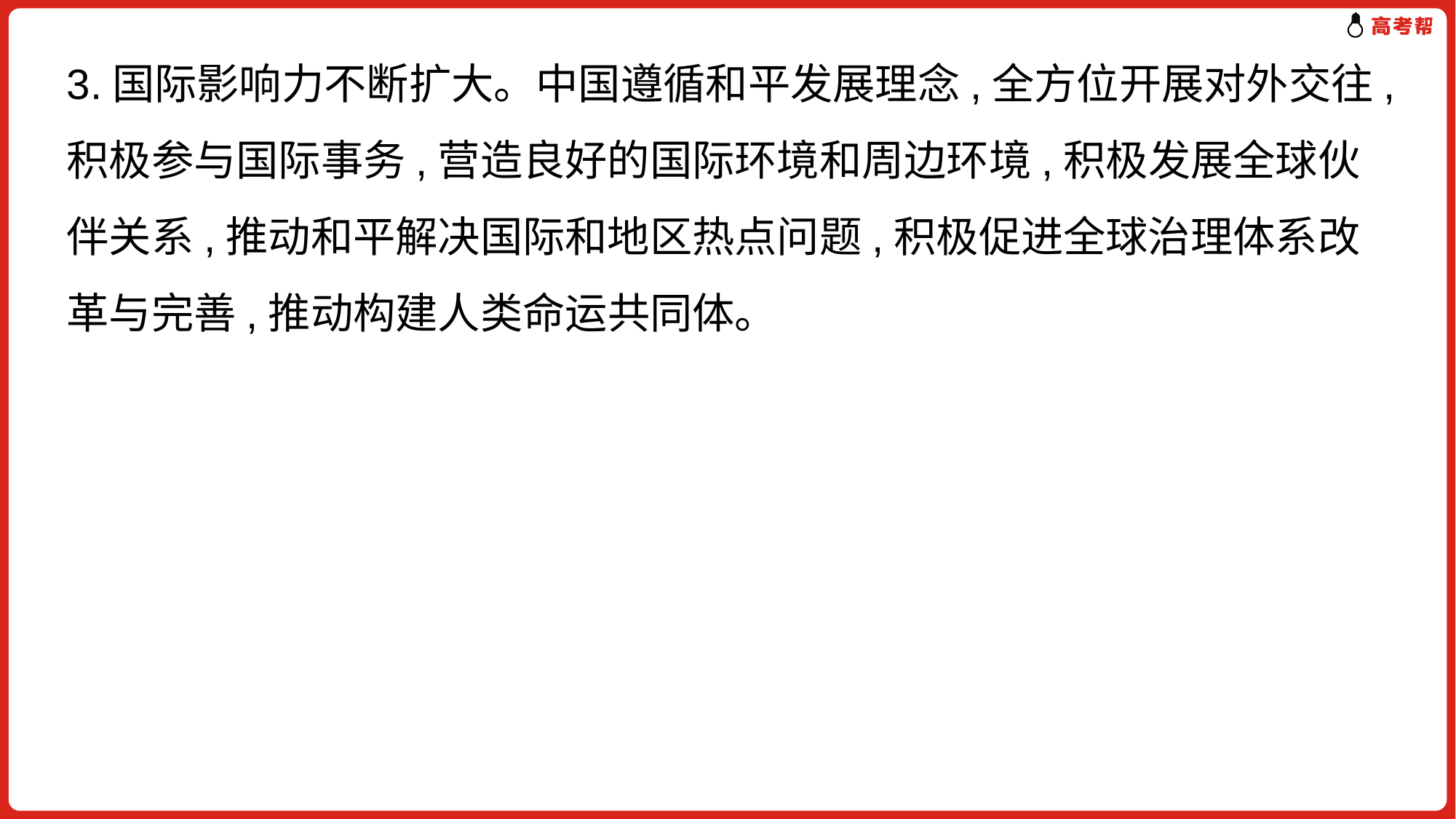

3.国际影响力不断扩大。中国遵循和平发展理念,全方位开展对外交往,积极参与国际事务,营造良好的国际环境和周边环境,积极发展全球伙伴关系,推动和平解决国际和地区热点问题,积极促进全球治理体系改革与完善,推动构建人类命运共同体。